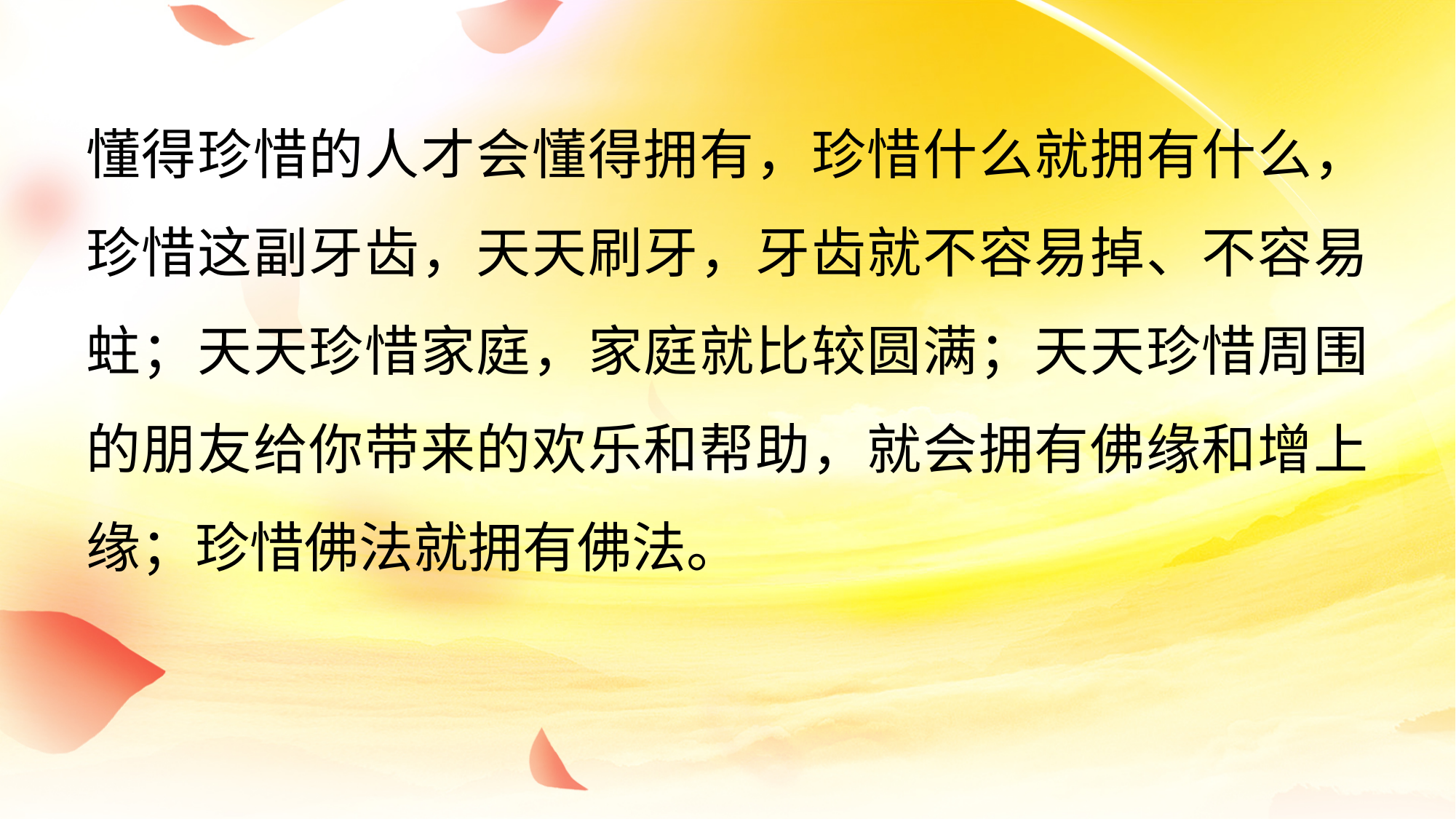

懂得珍惜的人才会懂得拥有，珍惜什么就拥有什么，珍惜这副牙齿，天天刷牙，牙齿就不容易掉、不容易蛀；天天珍惜家庭，家庭就比较圆满；天天珍惜周围的朋友给你带来的欢乐和帮助，就会拥有佛缘和增上缘；珍惜佛法就拥有佛法。